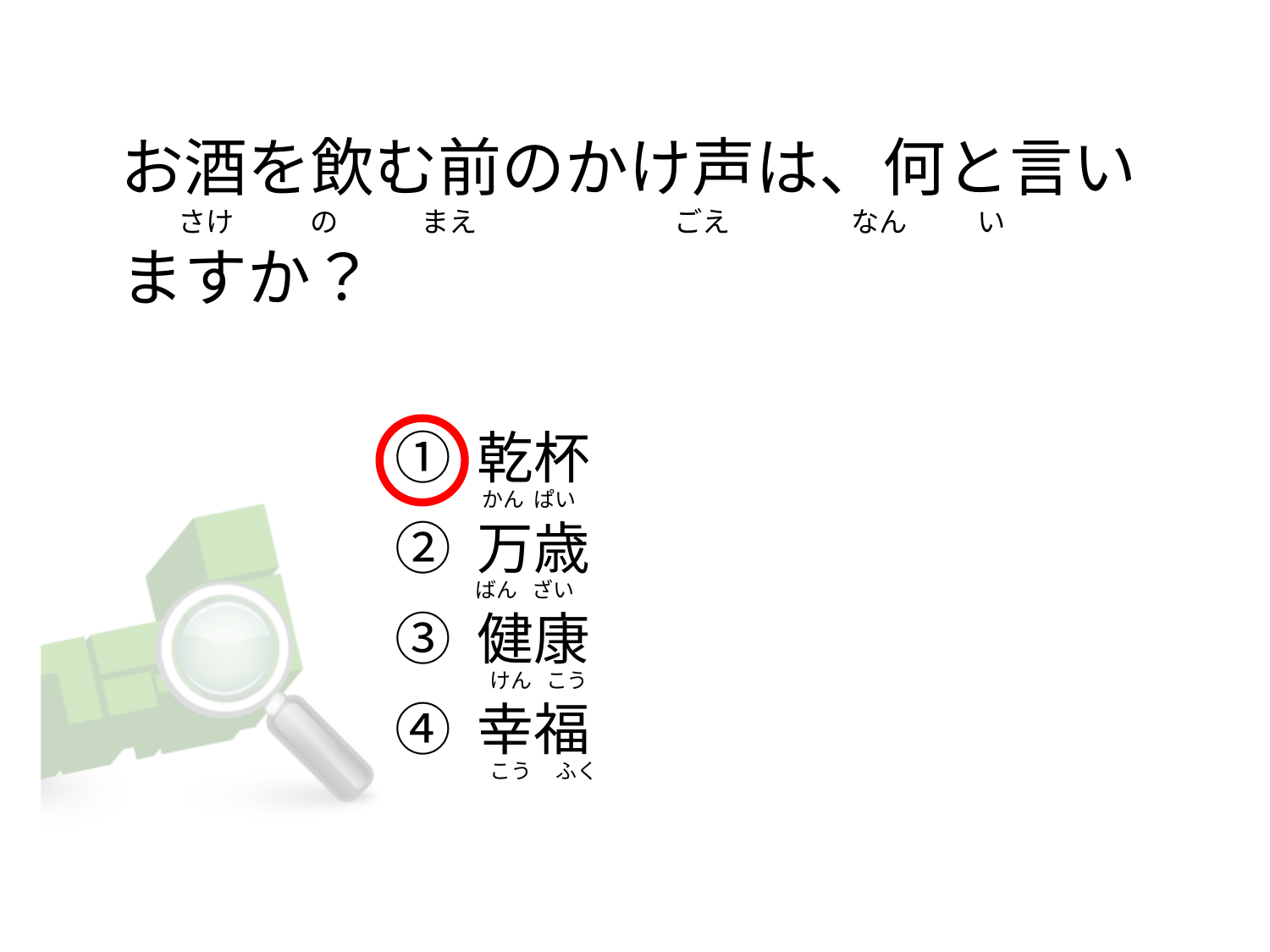

# お酒を飲む前のかけ声は、何と言い           さけ            の             まえ                               ごえ                   なん           い ますか？
① 乾杯
② 万歳
③ 健康
④ 幸福

 かん  ぱい
ばん   ざい
  けん   こう
  こう     ふく